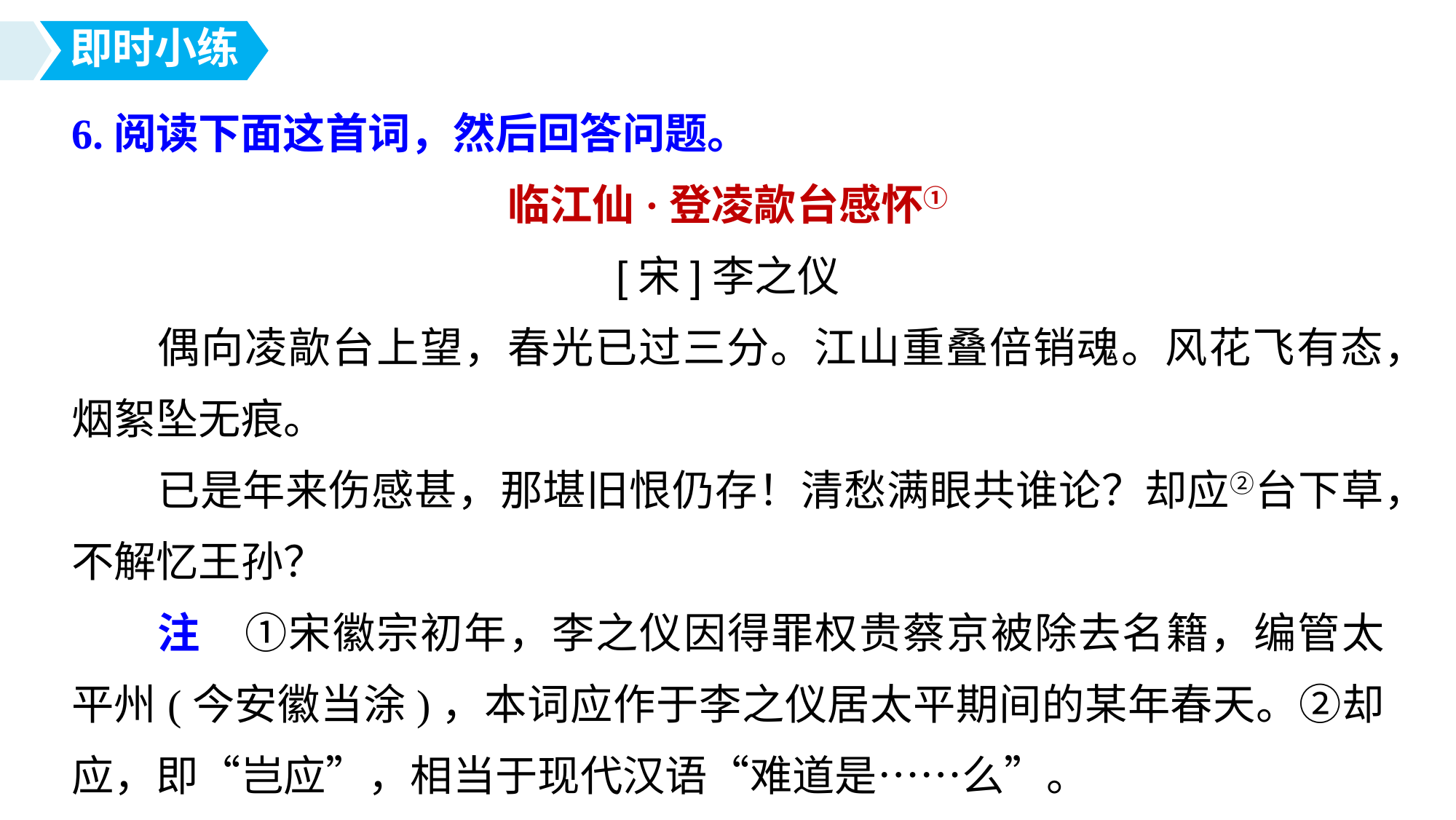

即时小练

6.阅读下面这首词，然后回答问题。
临江仙·登凌歊台感怀①
[宋]李之仪
偶向凌歊台上望，春光已过三分。江山重叠倍销魂。风花飞有态，烟絮坠无痕。
已是年来伤感甚，那堪旧恨仍存！清愁满眼共谁论？却应②台下草，不解忆王孙？
注　①宋徽宗初年，李之仪因得罪权贵蔡京被除去名籍，编管太平州(今安徽当涂)，本词应作于李之仪居太平期间的某年春天。②却应，即“岂应”，相当于现代汉语“难道是……么”。